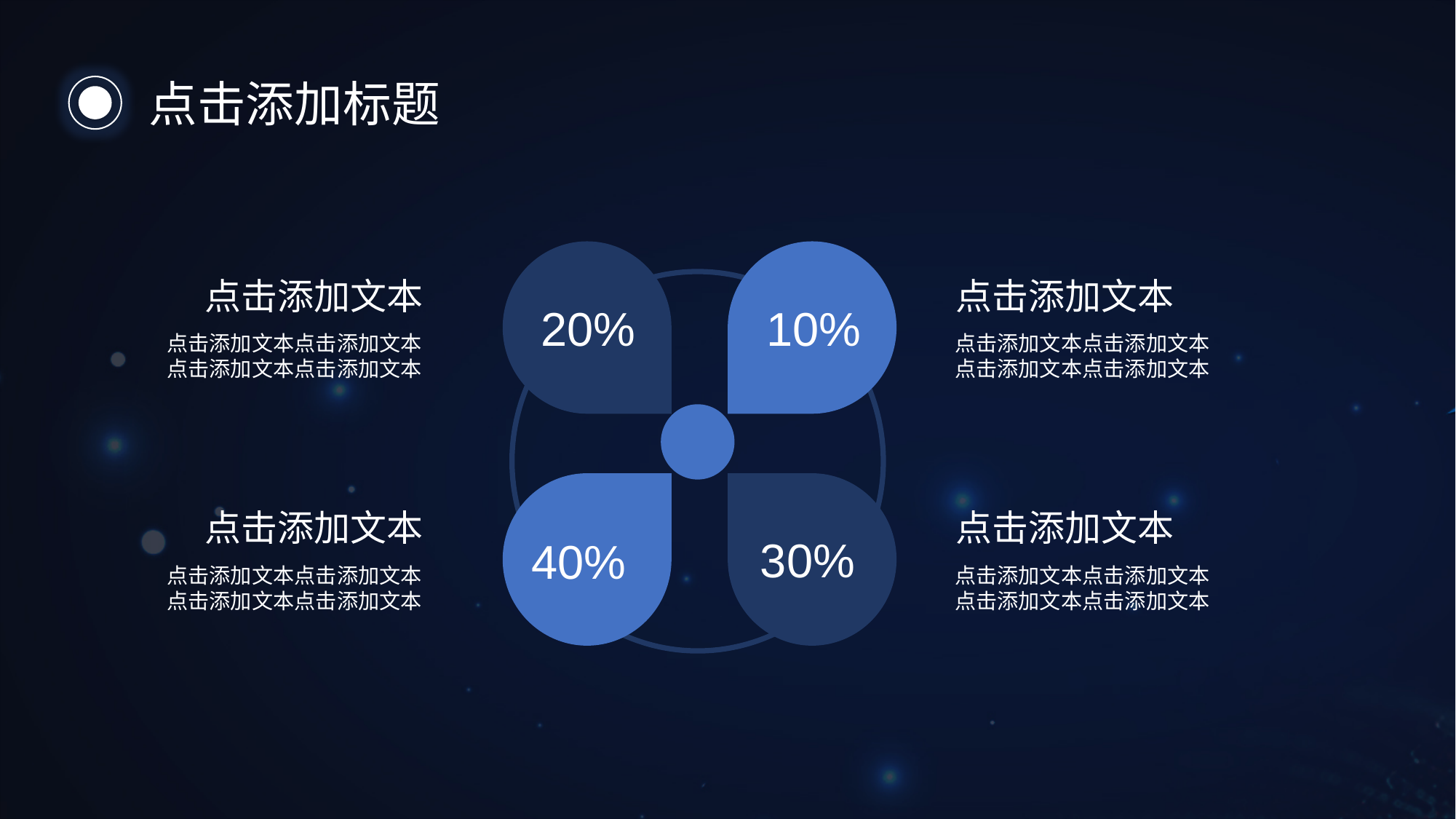

点击添加标题

20%

10%
点击添加文本
点击添加文本点击添加文本
点击添加文本点击添加文本
点击添加文本
点击添加文本点击添加文本
点击添加文本点击添加文本

40%

30%
点击添加文本
点击添加文本点击添加文本
点击添加文本点击添加文本
点击添加文本
点击添加文本点击添加文本
点击添加文本点击添加文本